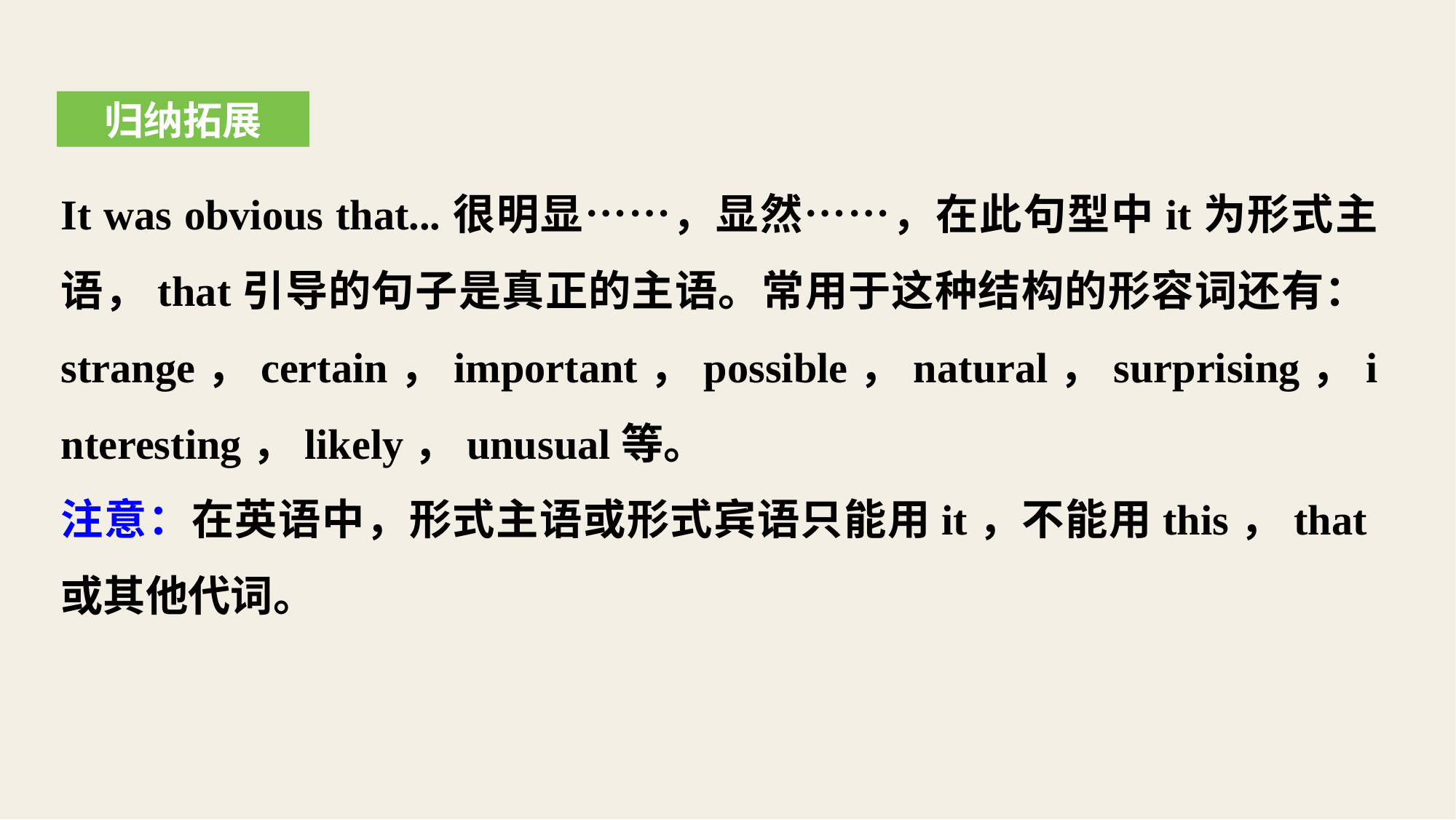

归纳拓展
It was obvious that...很明显……，显然……，在此句型中it为形式主语，that引导的句子是真正的主语。常用于这种结构的形容词还有：strange，certain，important，possible，natural，surprising，interesting，likely，unusual等。
注意：在英语中，形式主语或形式宾语只能用it，不能用this，that或其他代词。